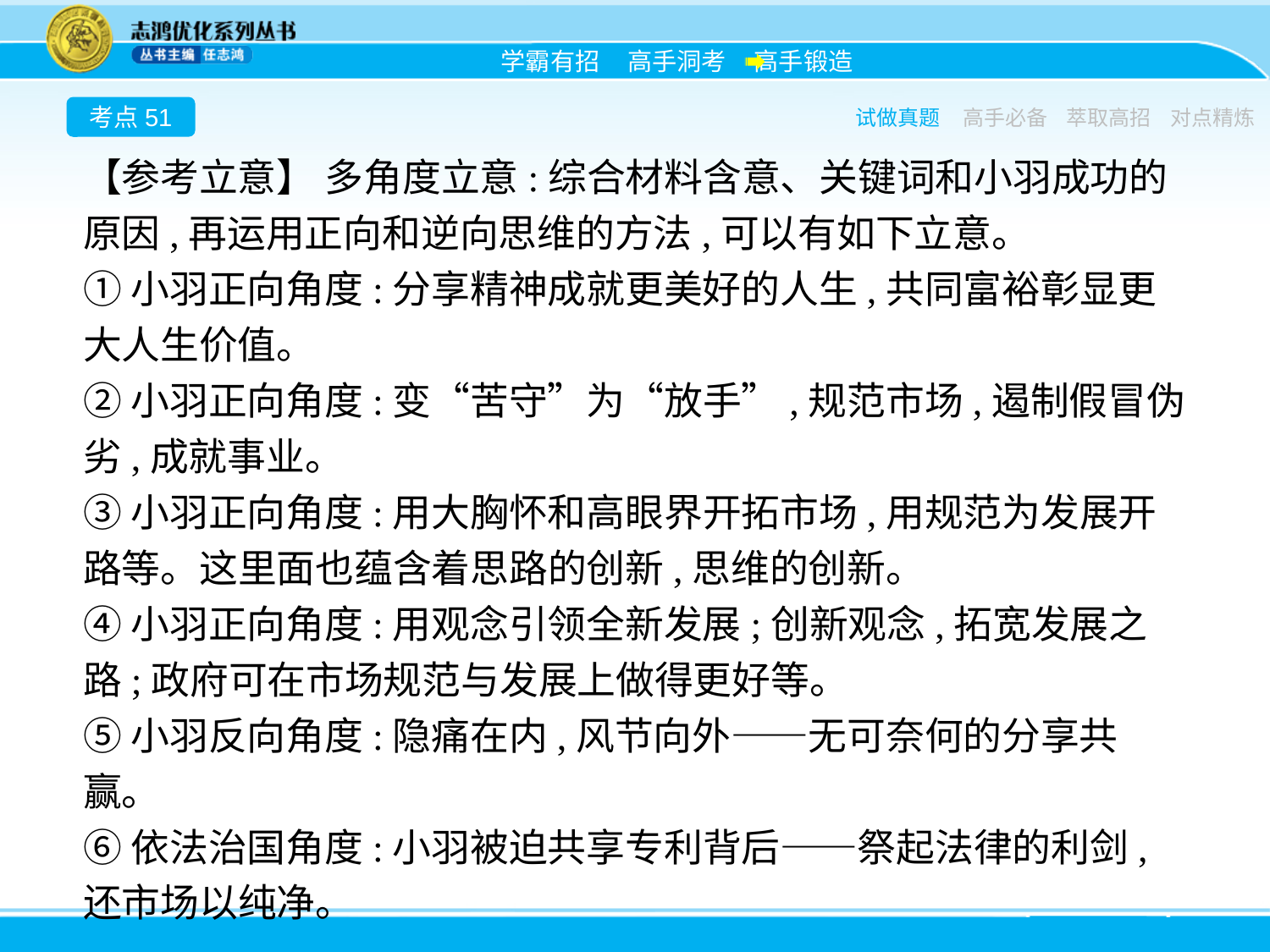

考点51
试做真题
高手必备
萃取高招
对点精炼
【参考立意】 多角度立意:综合材料含意、关键词和小羽成功的原因,再运用正向和逆向思维的方法,可以有如下立意。
①小羽正向角度:分享精神成就更美好的人生,共同富裕彰显更大人生价值。
②小羽正向角度:变“苦守”为“放手”,规范市场,遏制假冒伪劣,成就事业。
③小羽正向角度:用大胸怀和高眼界开拓市场,用规范为发展开路等。这里面也蕴含着思路的创新,思维的创新。
④小羽正向角度:用观念引领全新发展;创新观念,拓宽发展之路;政府可在市场规范与发展上做得更好等。
⑤小羽反向角度:隐痛在内,风节向外——无可奈何的分享共赢。
⑥依法治国角度:小羽被迫共享专利背后——祭起法律的利剑,还市场以纯净。